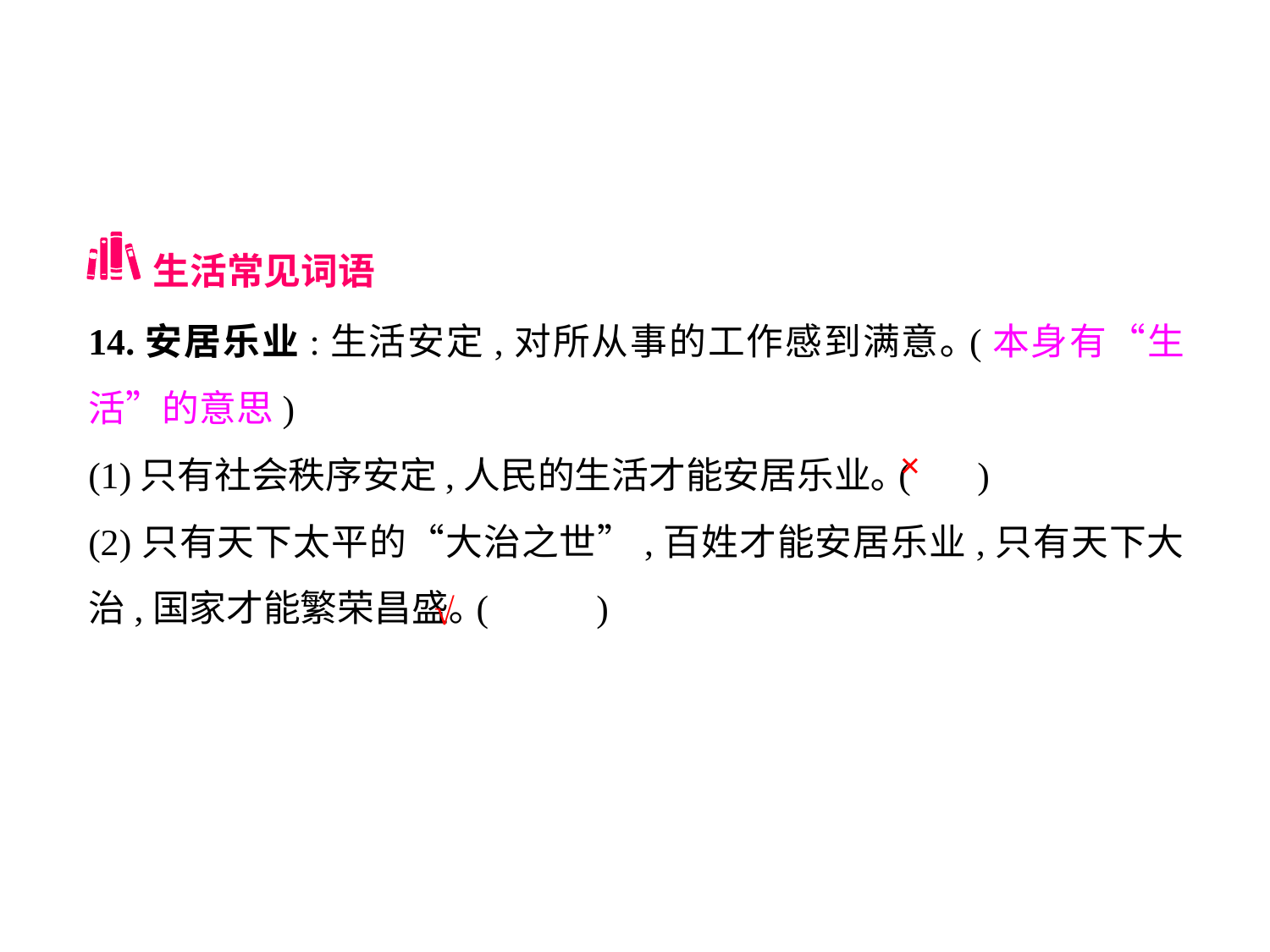

生活常见词语
14.安居乐业:生活安定,对所从事的工作感到满意｡(本身有“生活”的意思)
(1)只有社会秩序安定,人民的生活才能安居乐业｡(	)
(2)只有天下太平的“大治之世”,百姓才能安居乐业,只有天下大治,国家才能繁荣昌盛｡(	)
×
√